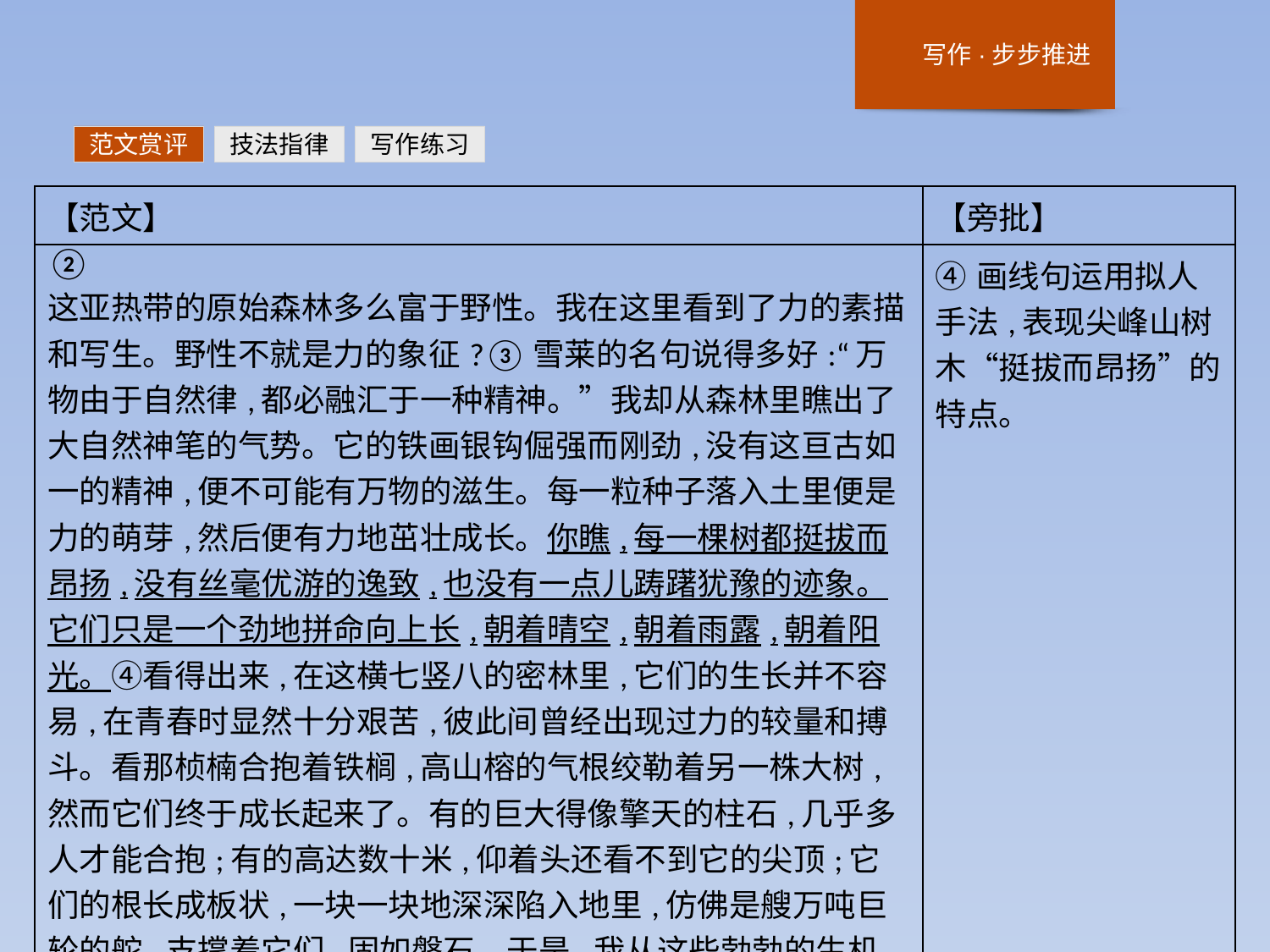

范文赏评
技法指律
写作练习
| 【范文】 | 【旁批】 |
| --- | --- |
| ② 这亚热带的原始森林多么富于野性。我在这里看到了力的素描和写生。野性不就是力的象征?③雪莱的名句说得多好:“万物由于自然律,都必融汇于一种精神。”我却从森林里瞧出了大自然神笔的气势。它的铁画银钩倔强而刚劲,没有这亘古如一的精神,便不可能有万物的滋生。每一粒种子落入土里便是力的萌芽,然后便有力地茁壮成长。你瞧,每一棵树都挺拔而昂扬,没有丝毫优游的逸致,也没有一点儿踌躇犹豫的迹象。它们只是一个劲地拼命向上长,朝着晴空,朝着雨露,朝着阳光。④看得出来,在这横七竖八的密林里,它们的生长并不容易,在青春时显然十分艰苦,彼此间曾经出现过力的较量和搏斗。看那桢楠合抱着铁榈,高山榕的气根绞勒着另一株大树,然而它们终于成长起来了。有的巨大得像擎天的柱石,几乎多人才能合抱;有的高达数十米,仰着头还看不到它的尖顶;它们的根长成板状,一块一块地深深陷入地里,仿佛是艘万吨巨轮的舵,支撑着它们,固如磐石。于是,我从这些勃勃的生机中好像听到了山林的心跳,看到了最美妙的刻画力的珍品。 | ④画线句运用拟人手法,表现尖峰山树木“挺拔而昂扬”的特点。 |